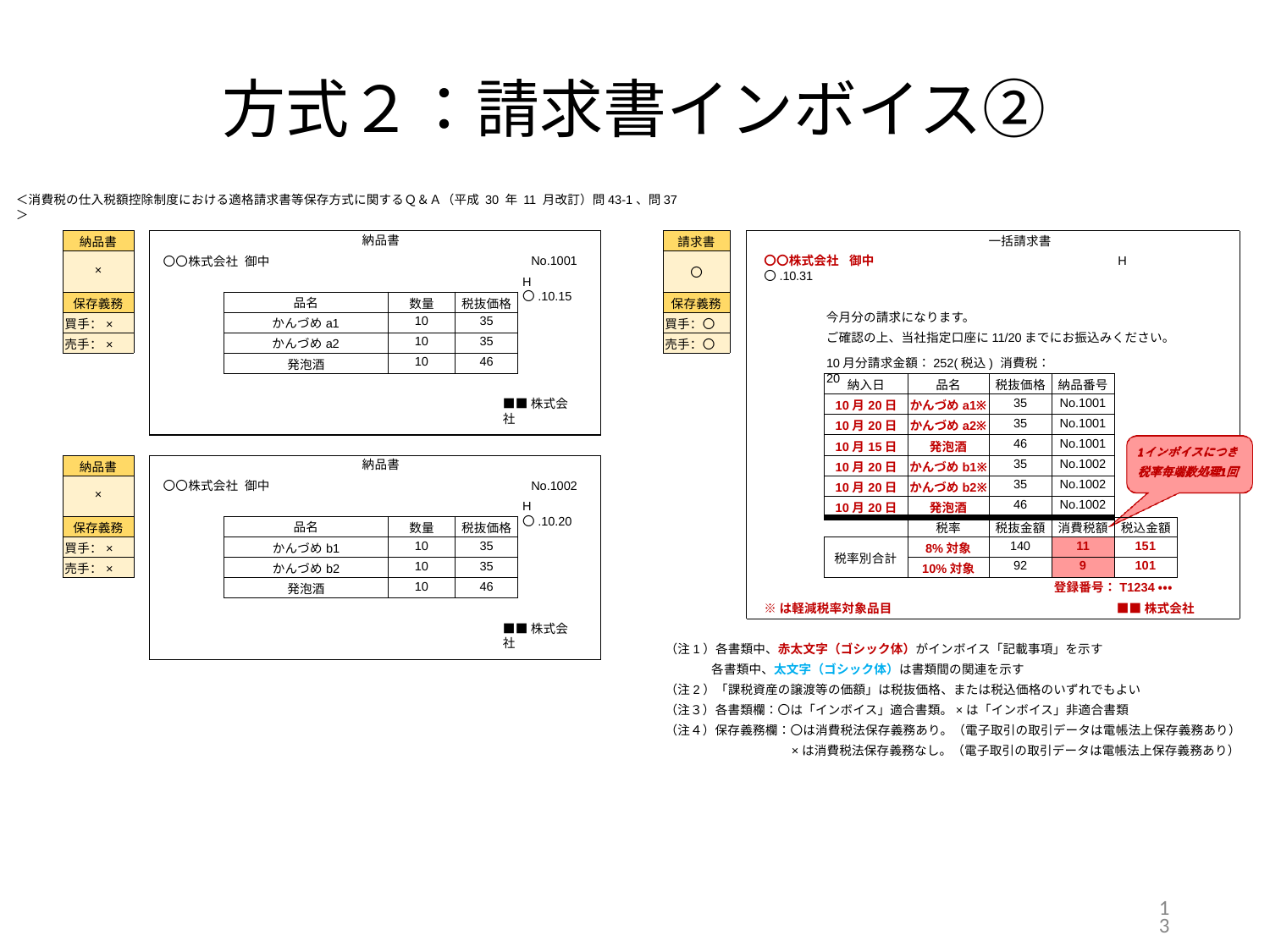

# 方式２：請求書インボイス②
＜消費税の仕入税額控除制度における適格請求書等保存方式に関するＱ＆Ａ（平成 30 年 11 月改訂）問43-1、問37＞
納品書

| 請求書 |
| --- |
| 〇 |
| 保存義務 |
| 買手：〇 |
| 売手：〇 |

| 納品書 |
| --- |
| × |
| 保存義務 |
| 買手：× |
| 売手：× |

一括請求書

No.1001
H〇.10.15
〇〇株式会社   御中	H〇.10.31

今月分の請求になります。
ご確認の上、当社指定口座に11/20までにお振込みください。
〇〇株式会社 御中
| 品名 | 数量 | 税抜価格 |
| --- | --- | --- |
| かんづめa1 | 10 | 35 |
| かんづめa2 | 10 | 35 |
| 発泡酒 | 10 | 46 |
10月分請求金額：252(税込) 消費税：20
| 納入日 | 品名 | 税抜価格 | 納品番号 |  |
| --- | --- | --- | --- | --- |
| 10月20日 | かんづめa1※ | 35 | No.1001 |  |
| 10月20日 | かんづめa2※ | 35 | No.1001 |  |
| 10月15日 | 発泡酒 | 46 | No.1001 |  |
| 10月20日 | かんづめb1※ | 35 | No.1002 |  |
| 10月20日 | かんづめb2※ | 35 | No.1002 |  |
| 10月20日 | 発泡酒 | 46 | No.1002 |  |
|  | 税率 | 税抜金額 | 消費税額 | 税込金額 |
| 税率別合計 | 8%対象 | 140 | 11 | 151 |
|  | 10%対象 | 92 | 9 | 101 |
■■株式会社

納品書

| 納品書 |
| --- |
| × |
| 保存義務 |
| 買手：× |
| 売手：× |

No.1002
H〇.10.20
〇〇株式会社 御中
| 品名 | 数量 | 税抜価格 |
| --- | --- | --- |
| かんづめb1 | 10 | 35 |
| かんづめb2 | 10 | 35 |
| 発泡酒 | 10 | 46 |
登録番号：T1234・・・
■■株式会社
※は軽減税率対象品目

■■株式会社
（注1）各書類中、赤太文字（ゴシック体）がインボイス「記載事項」を示す
  各書類中、太文字（ゴシック体）は書類間の関連を示す
（注2）「課税資産の譲渡等の価額」は税抜価格、または税込価格のいずれでもよい
（注３）各書類欄：〇は「インボイス」適合書類。×は「インボイス」非適合書類
（注４）保存義務欄：〇は消費税法保存義務あり。（電子取引の取引データは電帳法上保存義務あり）
×は消費税法保存義務なし。（電子取引の取引データは電帳法上保存義務あり）

13